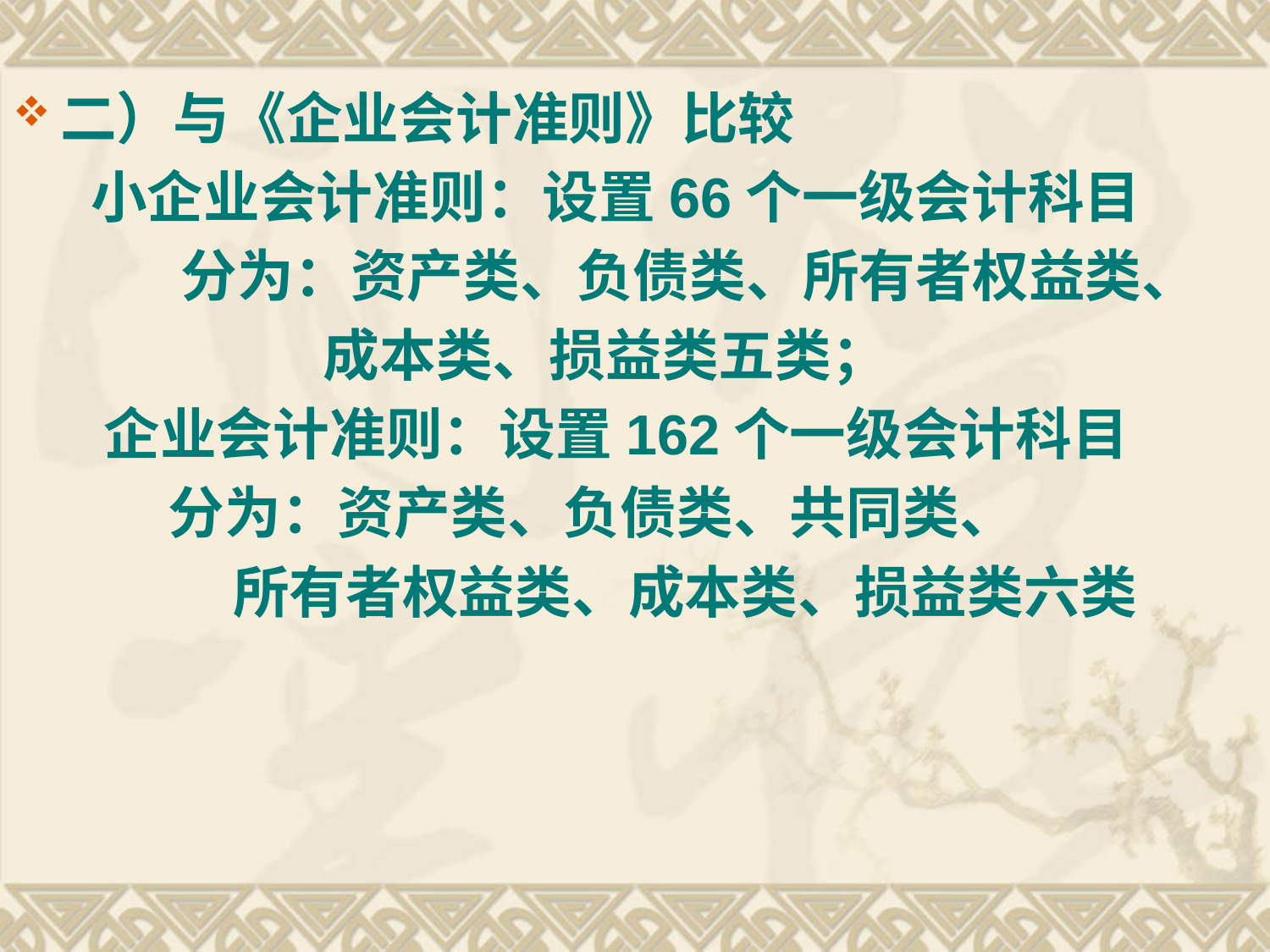

二）与《企业会计准则》比较
     小企业会计准则：设置66个一级会计科目
            分为：资产类、负债类、所有者权益类、
                       成本类、损益类五类；
      企业会计准则：设置162个一级会计科目
           分为：资产类、负债类、共同类、
                所有者权益类、成本类、损益类六类